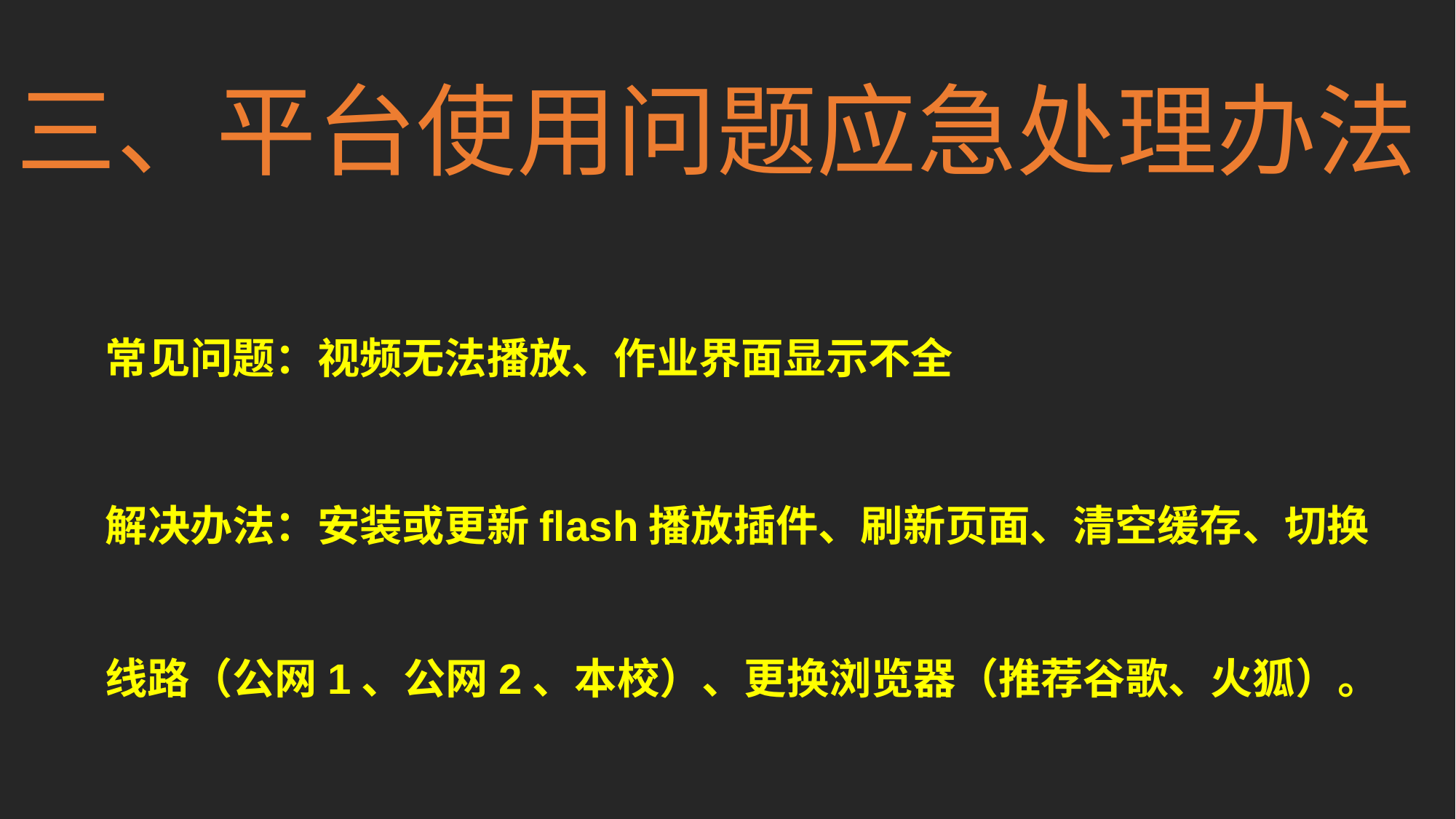

三、平台使用问题应急处理办法

常见问题：视频无法播放、作业界面显示不全
解决办法：安装或更新flash播放插件、刷新页面、清空缓存、切换线路（公网1、公网2、本校）、更换浏览器（推荐谷歌、火狐）。